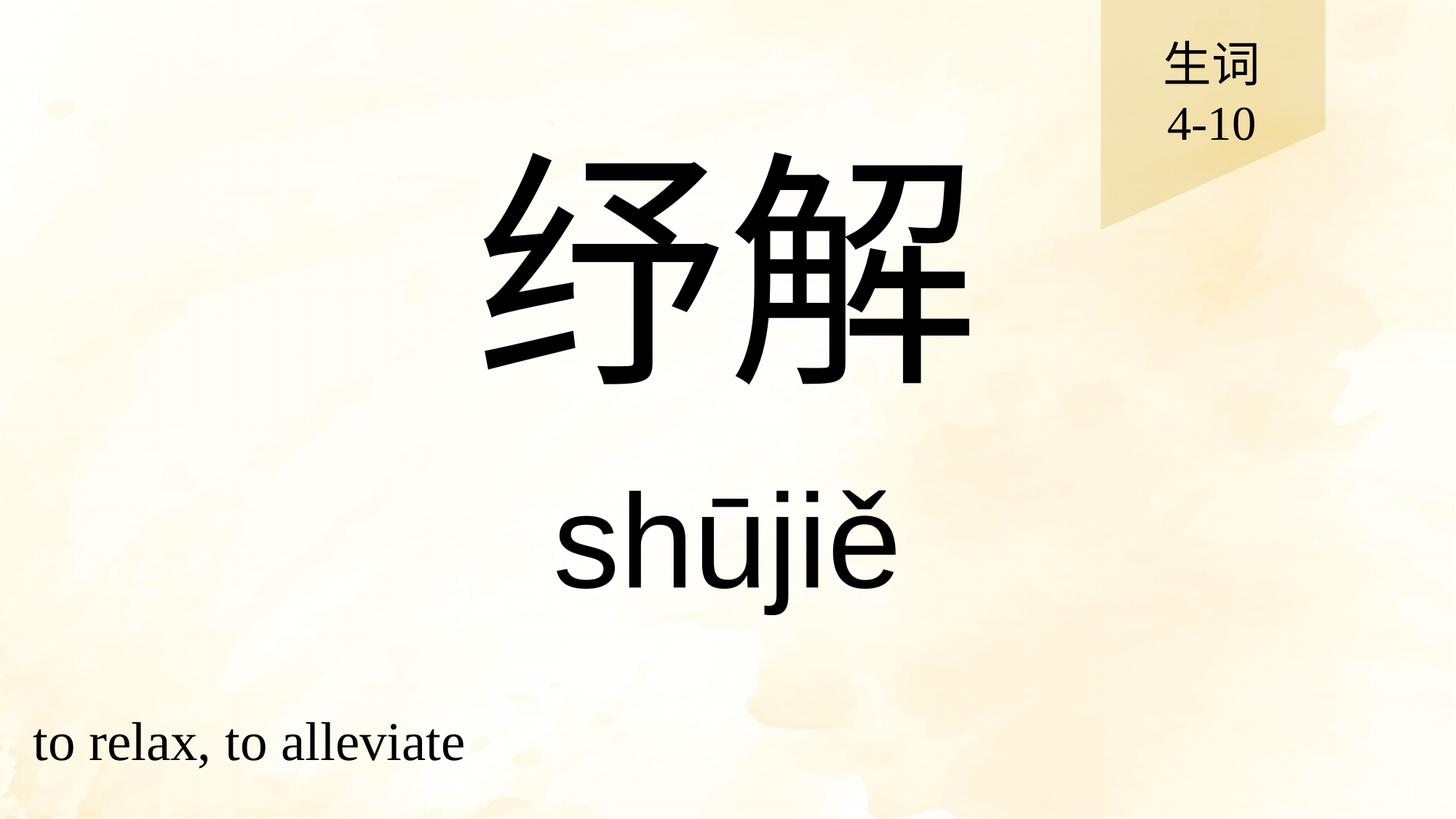

生词
4-10
# 纾解
shūjiě
to relax, to alleviate